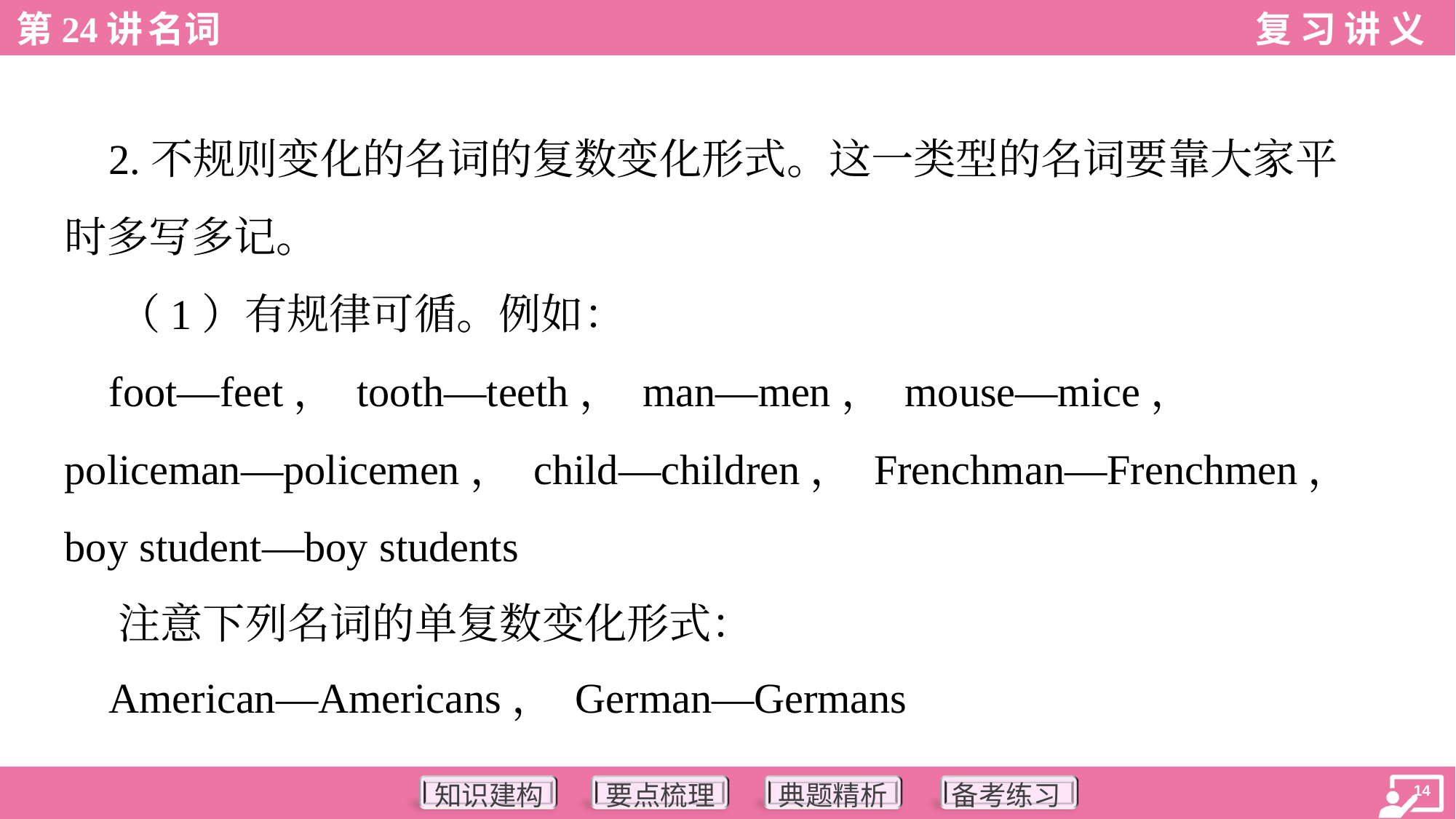

2.不规则变化的名词的复数变化形式。这一类型的名词要靠大家平
时多写多记。
    （1）有规律可循。例如：
    foot—feet， tooth—teeth， man—men， mouse—mice，
policeman—policemen， child—children， Frenchman—Frenchmen，
boy student—boy students
    注意下列名词的单复数变化形式：
    American—Americans， German—Germans